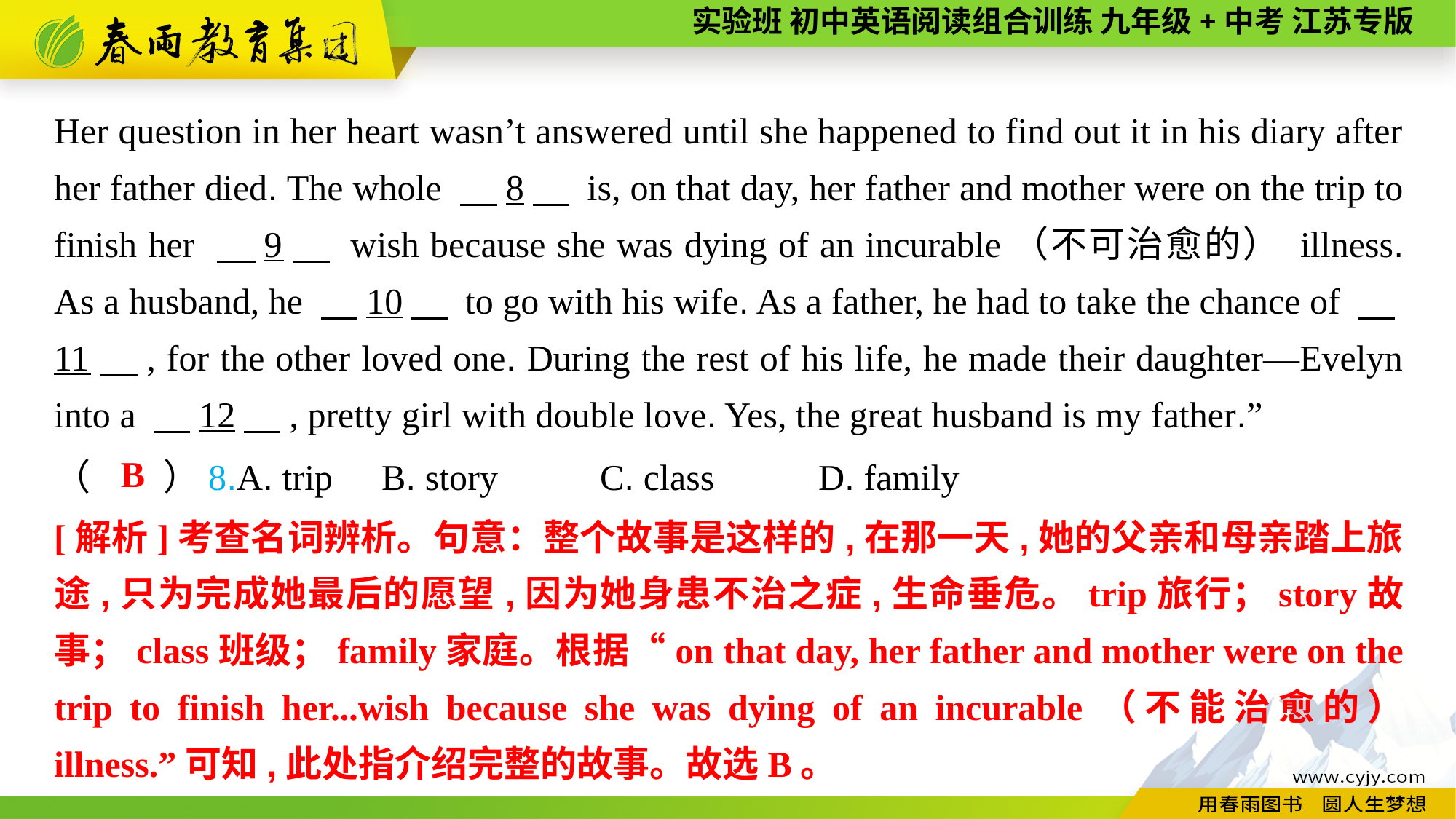

Her question in her heart wasn’t answered until she happened to find out it in his diary after her father died. The whole 　8　 is, on that day, her father and mother were on the trip to finish her 　9　 wish because she was dying of an incurable（不可治愈的） illness. As a husband, he 　10　 to go with his wife. As a father, he had to take the chance of 　11　, for the other loved one. During the rest of his life, he made their daughter—Evelyn into a 　12　, pretty girl with double love. Yes, the great husband is my father.”
B
（　　）8.A. trip	B. story	C. class	D. family
[解析]考查名词辨析。句意：整个故事是这样的,在那一天,她的父亲和母亲踏上旅途,只为完成她最后的愿望,因为她身患不治之症,生命垂危。trip旅行；story故事；class班级；family家庭。根据“on that day, her father and mother were on the trip to finish her...wish because she was dying of an incurable（不能治愈的） illness.”可知,此处指介绍完整的故事。故选B。